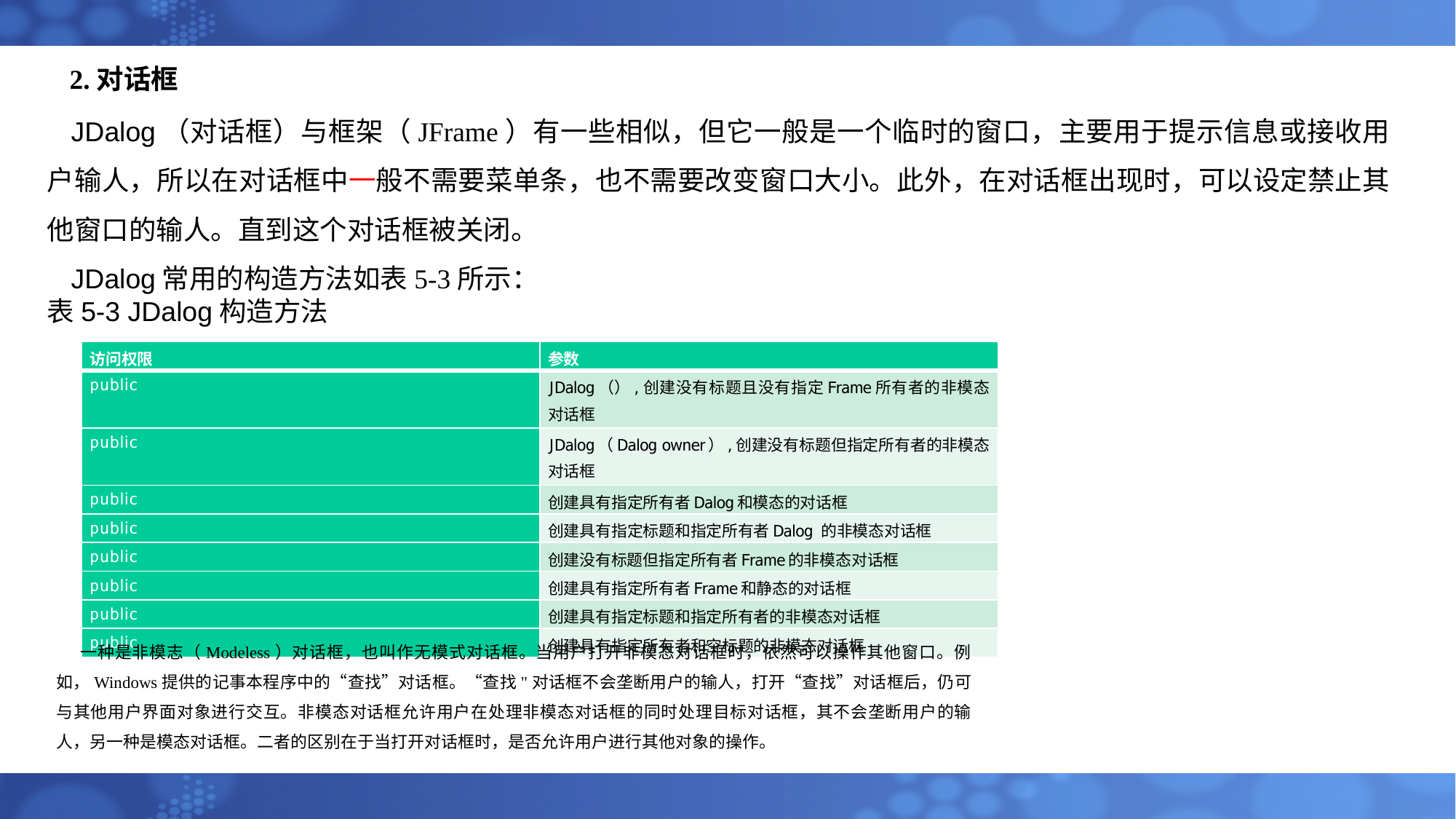

# 2.对话框
JDalog（对话框）与框架（JFrame）有一些相似，但它一般是一个临时的窗口，主要用于提示信息或接收用户输人，所以在对话框中一般不需要菜单条，也不需要改变窗口大小。此外，在对话框出现时，可以设定禁止其他窗口的输人。直到这个对话框被关闭。
JDalog常用的构造方法如表5-3所示：
表5-3 JDalog构造方法
| 访问权限 | 参数 |
| --- | --- |
| public | JDalog（）,创建没有标题且没有指定Frame所有者的非模态对话框 |
| public | JDalog（Dalog owner）,创建没有标题但指定所有者的非模态对话框 |
| public | 创建具有指定所有者Dalog和模态的对话框 |
| public | 创建具有指定标题和指定所有者Dalog 的非模态对话框 |
| public | 创建没有标题但指定所有者Frame的非模态对话框 |
| public | 创建具有指定所有者Frame和静态的对话框 |
| public | 创建具有指定标题和指定所有者的非模态对话框 |
| public | 创建具有指定所有者和空标题的非模态对话框 |
一种是非模志（Modeless）对话框，也叫作无模式对话框。当用户打开非模态对话框时，依然可以操作其他窗口。例如，Windows提供的记事本程序中的“查找”对话框。“查找"对话框不会垄断用户的输人，打开“查找”对话框后，仍可与其他用户界面对象进行交互。非模态对话框允许用户在处理非模态对话框的同时处理目标对话框，其不会垄断用户的输人，另一种是模态对话框。二者的区别在于当打开对话框时，是否允许用户进行其他对象的操作。